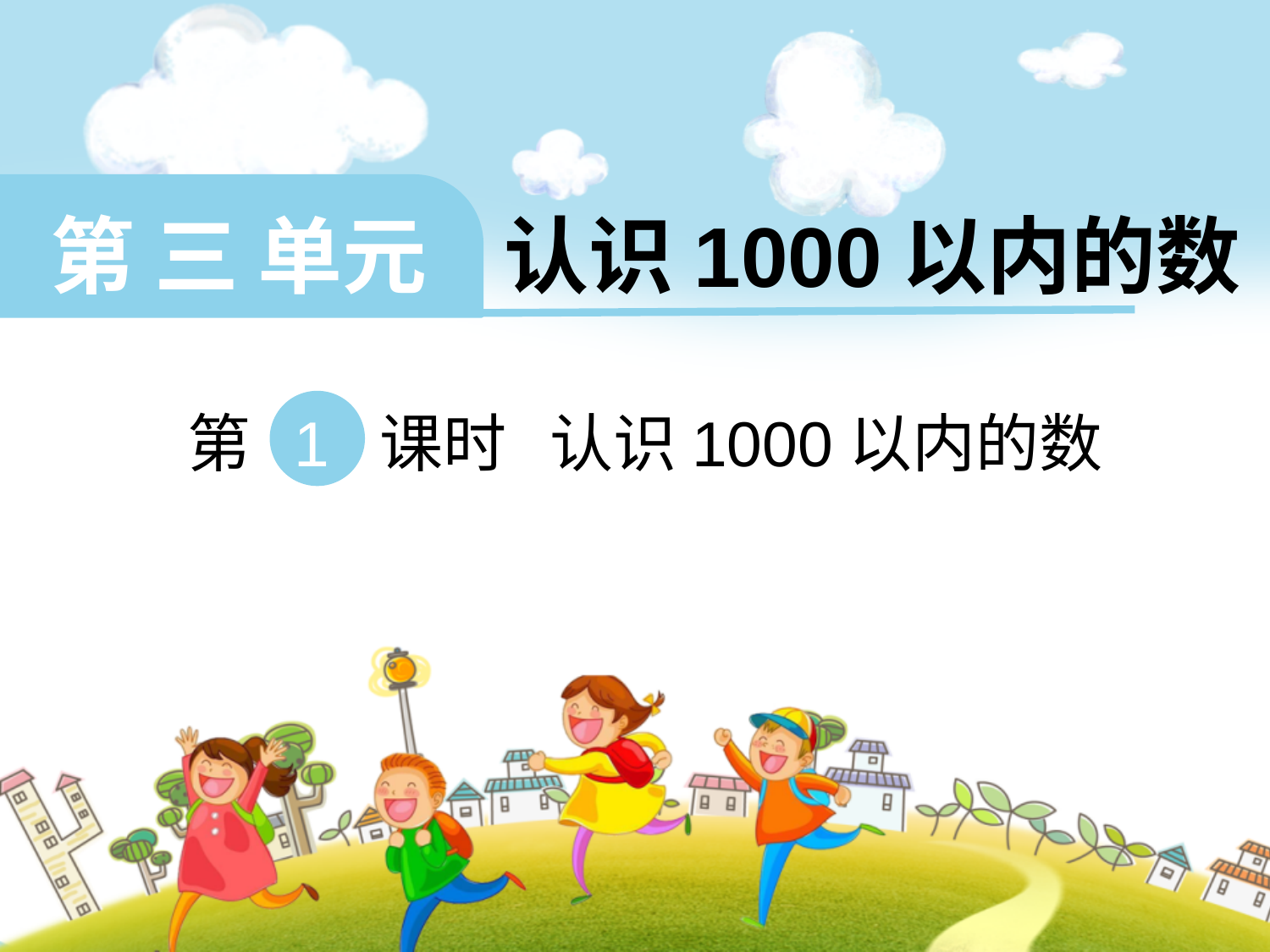

第 三 单元    认识1000以内的数

  第  1  课时   认识1000以内的数